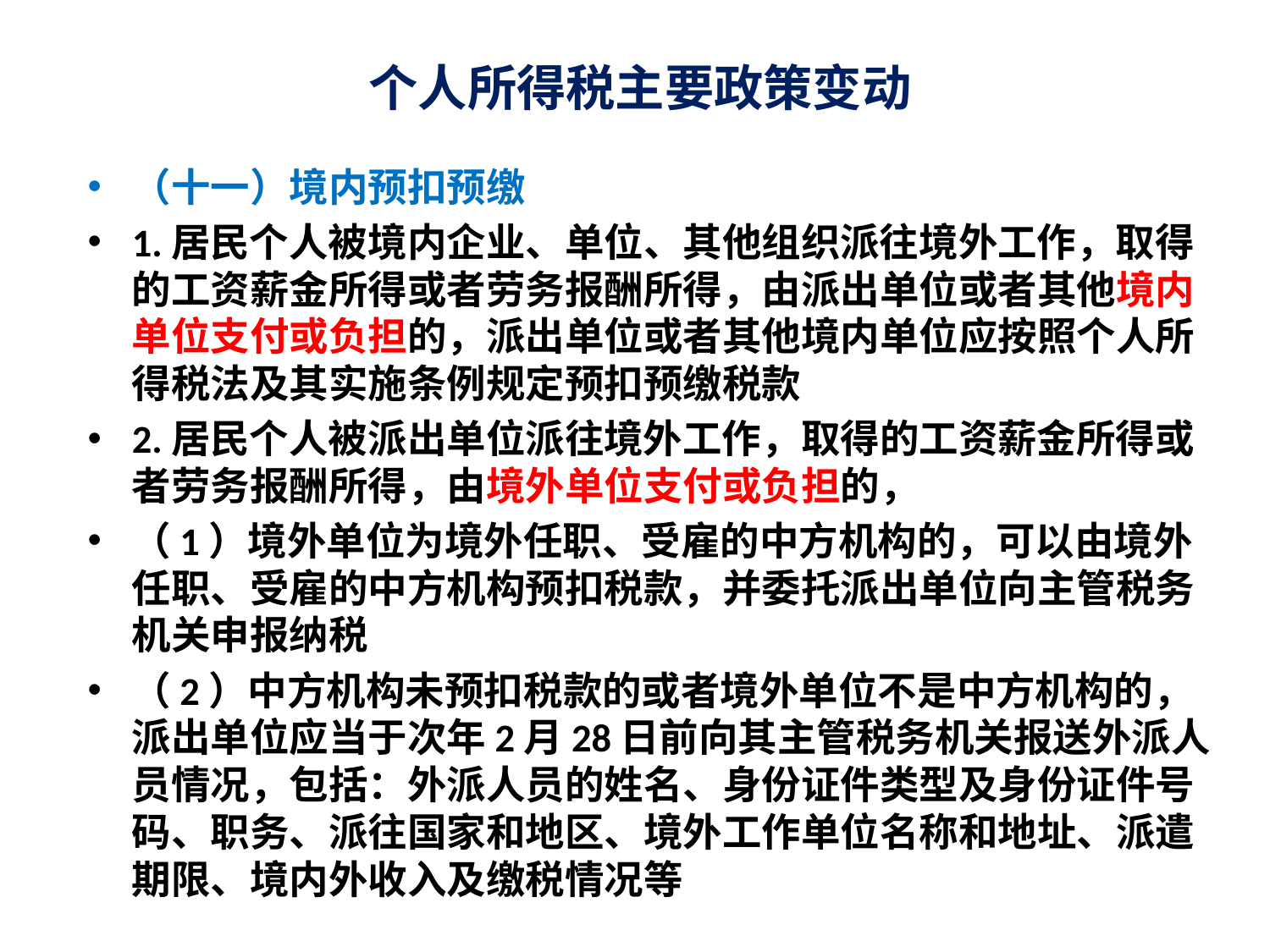

# 个人所得税主要政策变动
（十一）境内预扣预缴
1.居民个人被境内企业、单位、其他组织派往境外工作，取得的工资薪金所得或者劳务报酬所得，由派出单位或者其他境内单位支付或负担的，派出单位或者其他境内单位应按照个人所得税法及其实施条例规定预扣预缴税款
2.居民个人被派出单位派往境外工作，取得的工资薪金所得或者劳务报酬所得，由境外单位支付或负担的，
（1）境外单位为境外任职、受雇的中方机构的，可以由境外任职、受雇的中方机构预扣税款，并委托派出单位向主管税务机关申报纳税
（2）中方机构未预扣税款的或者境外单位不是中方机构的，派出单位应当于次年2月28日前向其主管税务机关报送外派人员情况，包括：外派人员的姓名、身份证件类型及身份证件号码、职务、派往国家和地区、境外工作单位名称和地址、派遣期限、境内外收入及缴税情况等